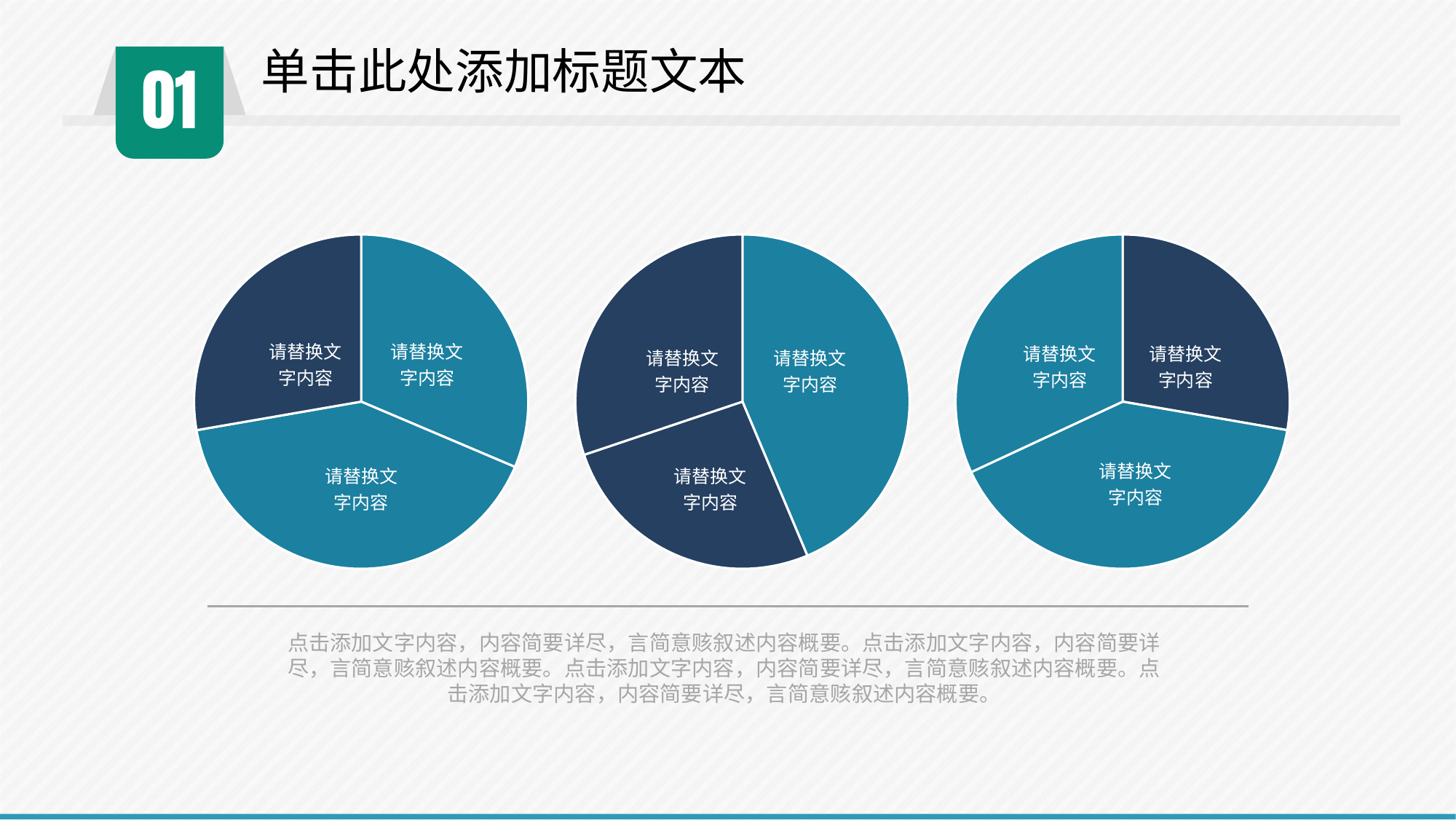

单击此处添加标题文本

01

### Chart

| Category |  |
|---|---|
请替换文字内容
请替换文字内容
请替换文字内容

### Chart

| Category |  |
|---|---|
请替换文字内容
请替换文字内容
请替换文字内容

### Chart

| Category |  |
|---|---|
请替换文字内容
请替换文字内容
请替换文字内容
点击添加文字内容，内容简要详尽，言简意赅叙述内容概要。点击添加文字内容，内容简要详
尽，言简意赅叙述内容概要。点击添加文字内容，内容简要详尽，言简意赅叙述内容概要。点
击添加文字内容，内容简要详尽，言简意赅叙述内容概要。